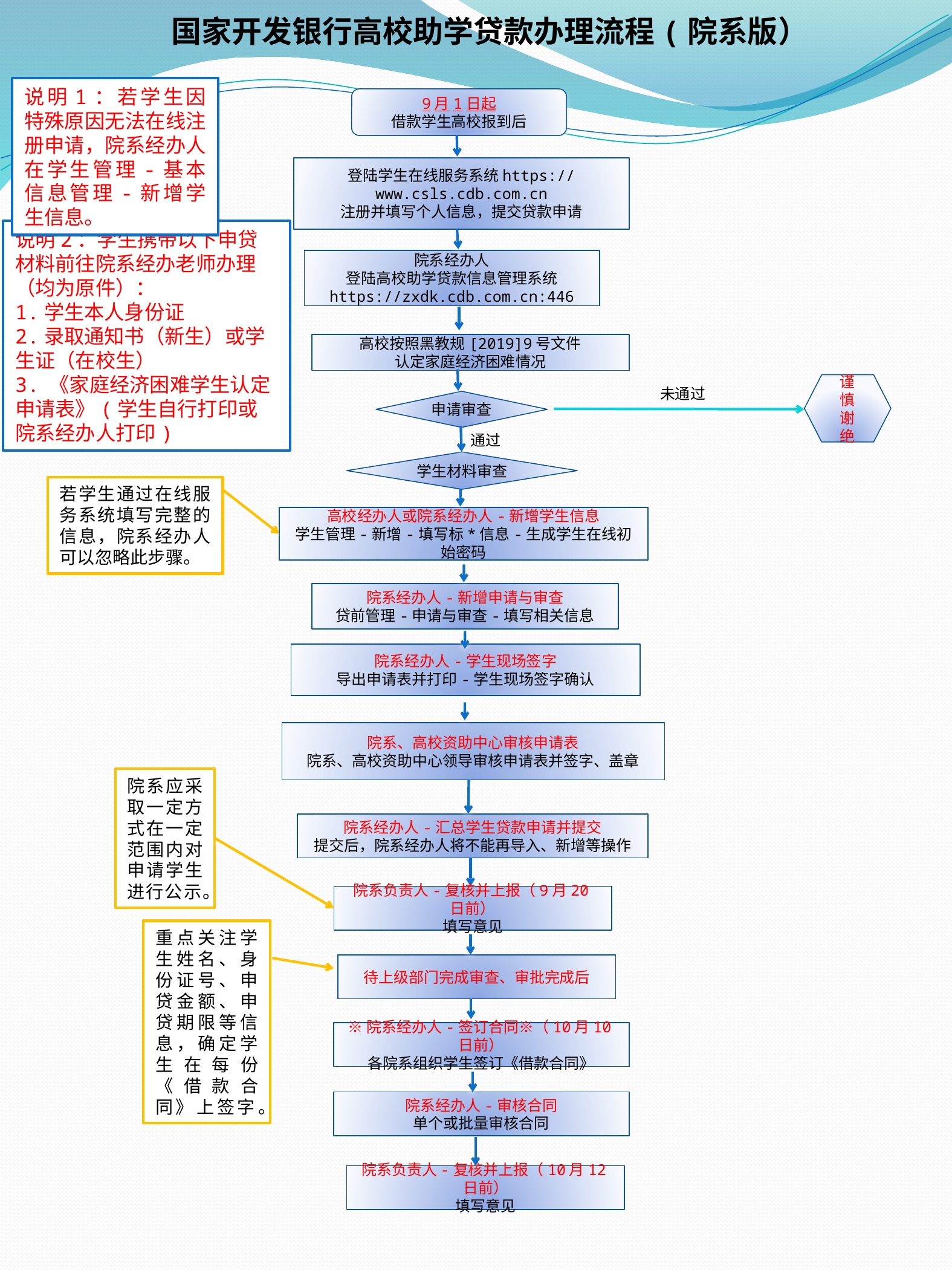

国家开发银行高校助学贷款办理流程(院系版）
说明1：若学生因特殊原因无法在线注册申请，院系经办人在学生管理-基本信息管理-新增学生信息。
9月1日起
借款学生高校报到后
登陆学生在线服务系统https://www.csls.cdb.com.cn
注册并填写个人信息，提交贷款申请
说明2：学生携带以下申贷材料前往院系经办老师办理（均为原件）：
1.学生本人身份证
2.录取通知书（新生）或学生证（在校生）
3. 《家庭经济困难学生认定申请表》(学生自行打印或院系经办人打印)
院系经办人
登陆高校助学贷款信息管理系统
https://zxdk.cdb.com.cn:446
高校按照黑教规[2019]9号文件
认定家庭经济困难情况
谨慎谢绝
未通过
申请审查
通过
学生材料审查
若学生通过在线服务系统填写完整的信息，院系经办人可以忽略此步骤。
高校经办人或院系经办人-新增学生信息
学生管理-新增-填写标*信息-生成学生在线初始密码
院系经办人-新增申请与审查
贷前管理-申请与审查-填写相关信息
院系经办人-学生现场签字
导出申请表并打印-学生现场签字确认
院系、高校资助中心审核申请表
院系、高校资助中心领导审核申请表并签字、盖章
院系应采取一定方式在一定范围内对申请学生进行公示。
院系经办人-汇总学生贷款申请并提交
提交后，院系经办人将不能再导入、新增等操作
院系负责人-复核并上报（9月20日前）
填写意见
重点关注学生姓名、身份证号、申贷金额、申贷期限等信息，确定学生在每份《借款合同》上签字。
待上级部门完成审查、审批完成后
※院系经办人-签订合同※（10月10日前）
各院系组织学生签订《借款合同》
院系经办人-审核合同
单个或批量审核合同
院系负责人-复核并上报（10月12日前）
填写意见